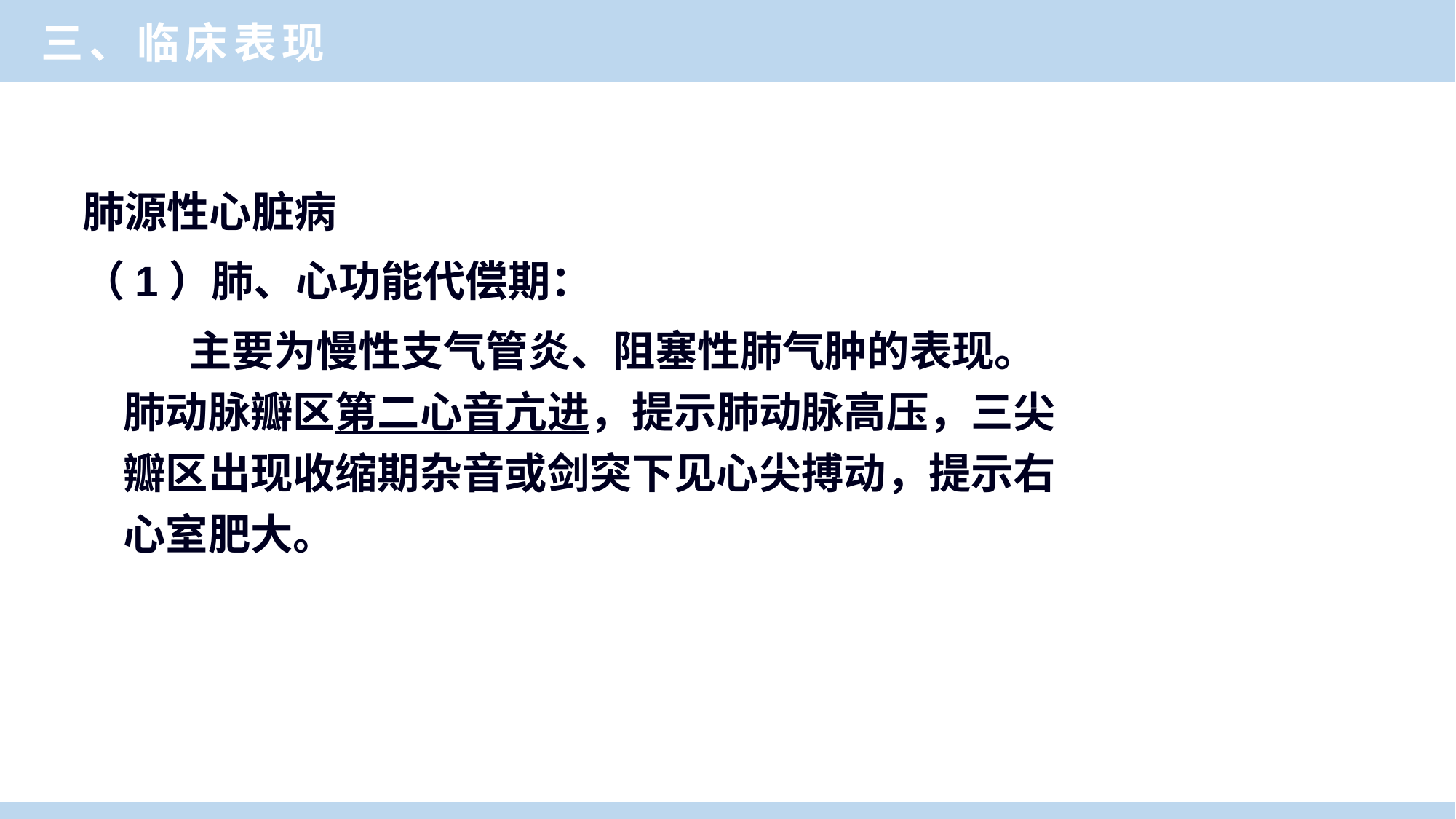

三、临床表现

肺源性心脏病
（1）肺、心功能代偿期：
          主要为慢性支气管炎、阻塞性肺气肿的表现。肺动脉瓣区第二心音亢进，提示肺动脉高压，三尖瓣区出现收缩期杂音或剑突下见心尖搏动，提示右心室肥大。